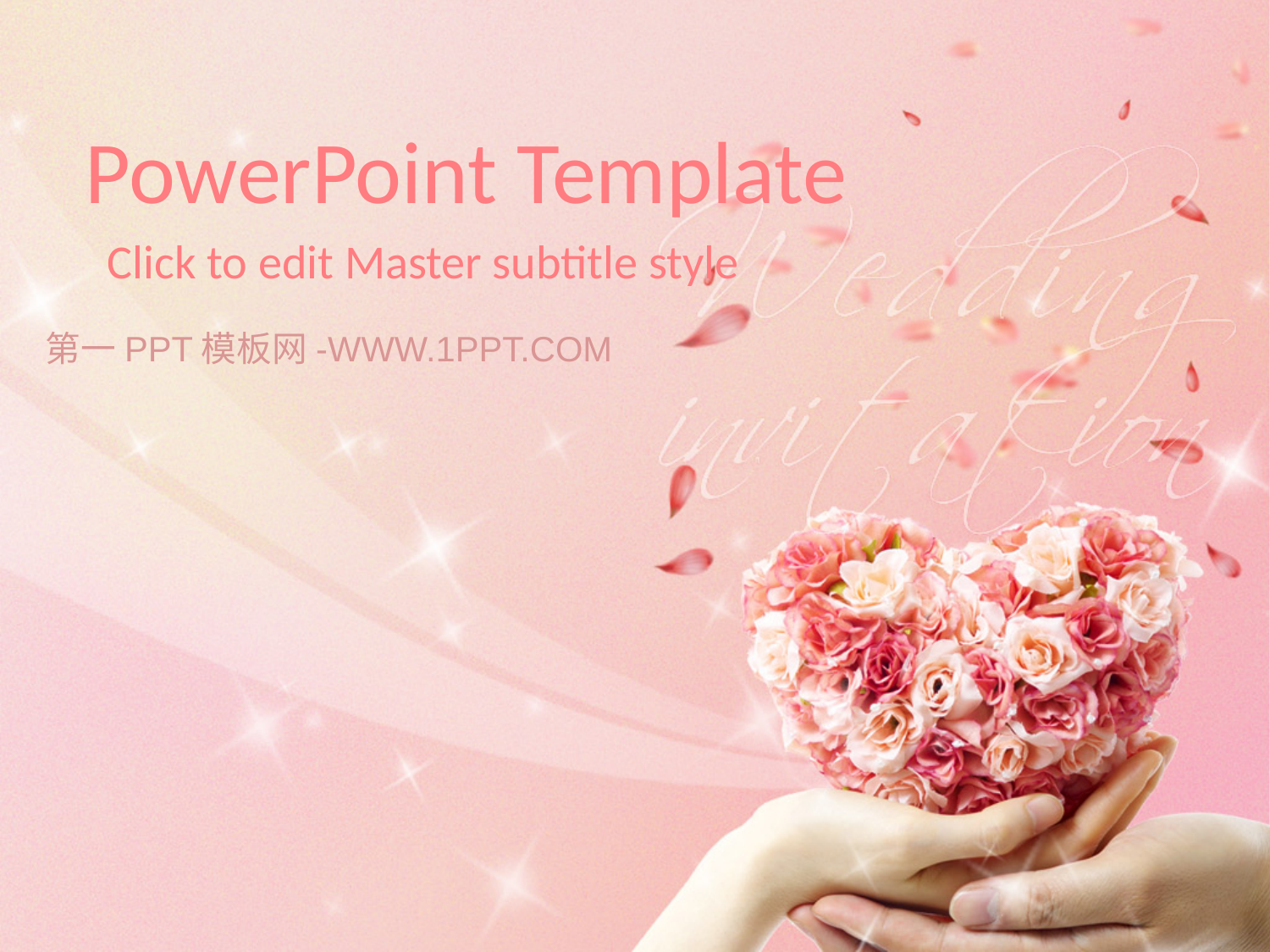

# PowerPoint Template
Click to edit Master subtitle style
第一PPT模板网-WWW.1PPT.COM